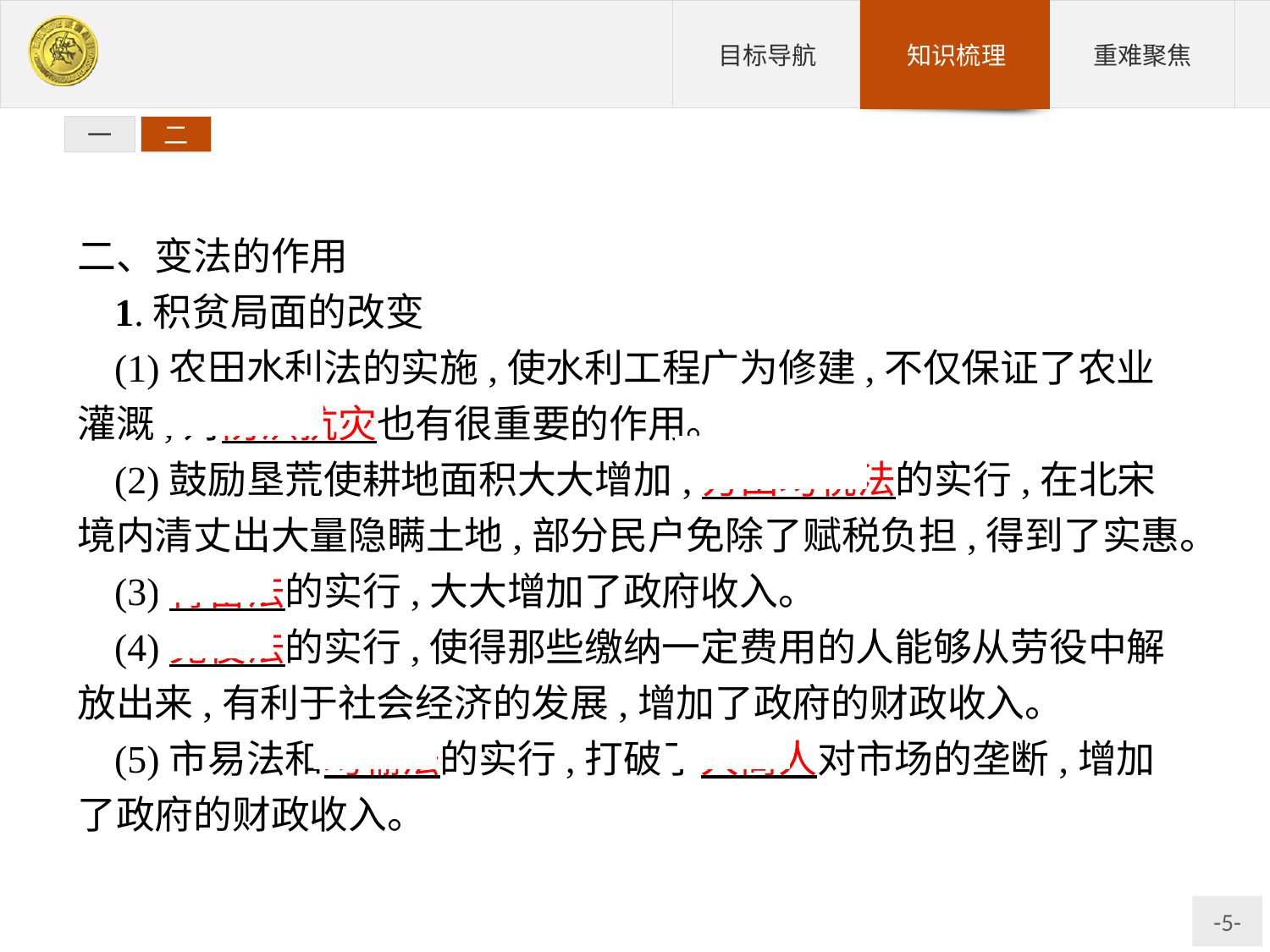

一
二
二、变法的作用
1.积贫局面的改变
(1)农田水利法的实施,使水利工程广为修建,不仅保证了农业灌溉,对防洪抗灾也有很重要的作用。
(2)鼓励垦荒使耕地面积大大增加;方田均税法的实行,在北宋境内清丈出大量隐瞒土地,部分民户免除了赋税负担,得到了实惠。
(3)青苗法的实行,大大增加了政府收入。
(4)免役法的实行,使得那些缴纳一定费用的人能够从劳役中解放出来,有利于社会经济的发展,增加了政府的财政收入。
(5)市易法和均输法的实行,打破了大商人对市场的垄断,增加了政府的财政收入。